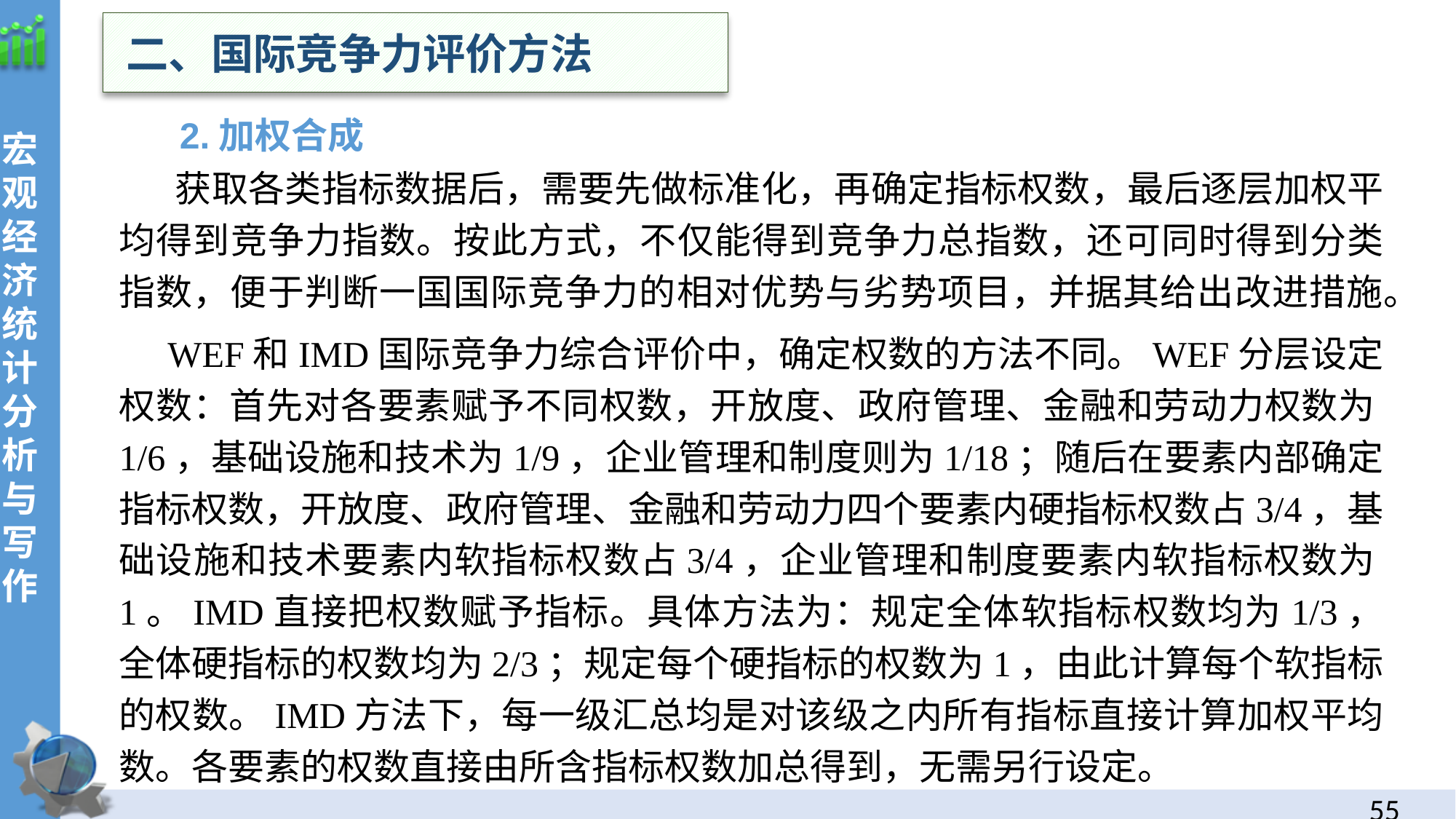

二、国际竞争力评价方法
宏观经济统计分析与写作
   2.加权合成
  获取各类指标数据后，需要先做标准化，再确定指标权数，最后逐层加权平均得到竞争力指数。按此方式，不仅能得到竞争力总指数，还可同时得到分类指数，便于判断一国国际竞争力的相对优势与劣势项目，并据其给出改进措施。
  WEF和IMD国际竞争力综合评价中，确定权数的方法不同。WEF分层设定权数：首先对各要素赋予不同权数，开放度、政府管理、金融和劳动力权数为1/6，基础设施和技术为1/9，企业管理和制度则为1/18；随后在要素内部确定指标权数，开放度、政府管理、金融和劳动力四个要素内硬指标权数占3/4，基础设施和技术要素内软指标权数占3/4，企业管理和制度要素内软指标权数为1。IMD直接把权数赋予指标。具体方法为：规定全体软指标权数均为1/3，全体硬指标的权数均为2/3；规定每个硬指标的权数为1，由此计算每个软指标的权数。IMD方法下，每一级汇总均是对该级之内所有指标直接计算加权平均数。各要素的权数直接由所含指标权数加总得到，无需另行设定。

55